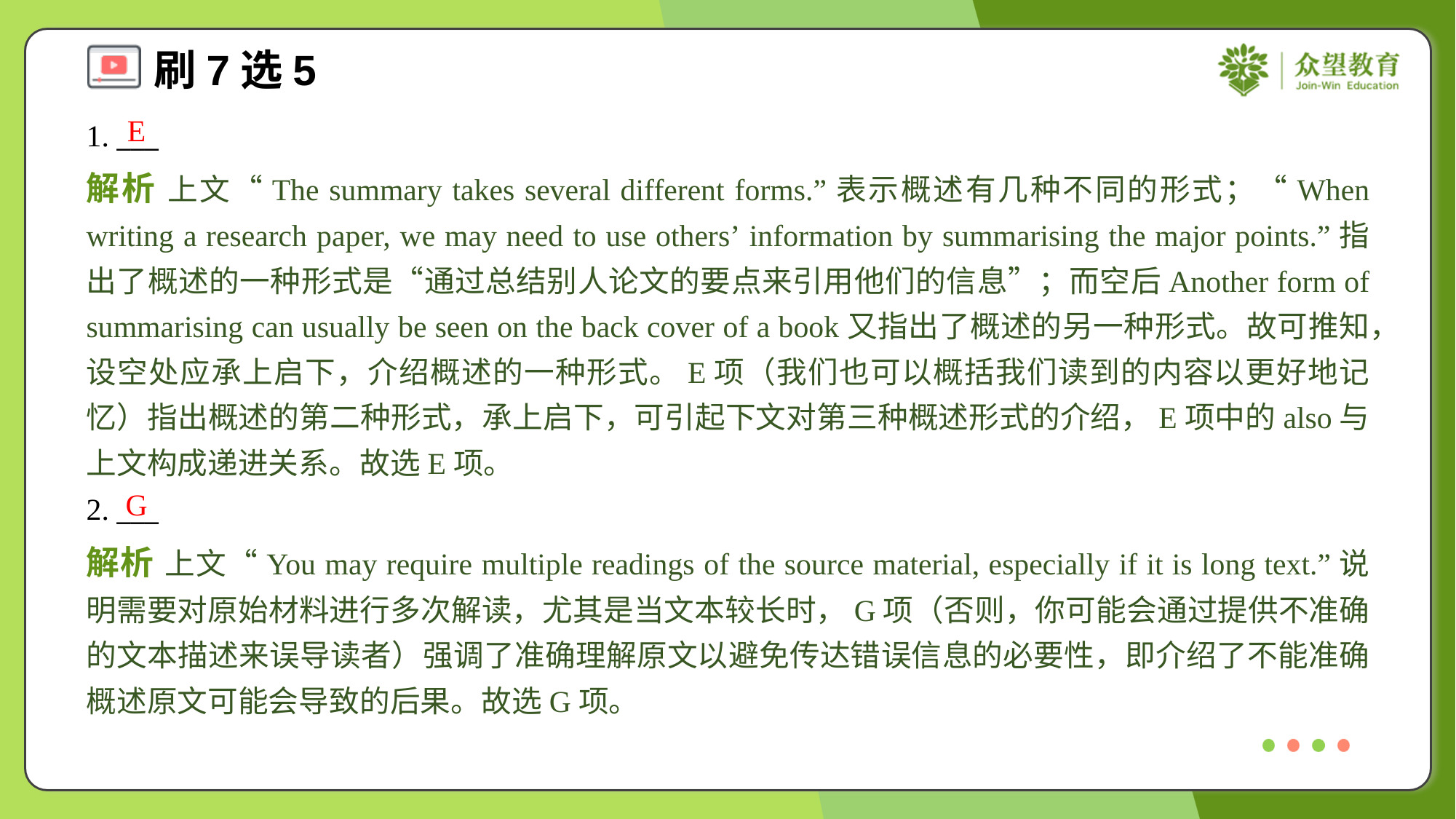

E
1. ___
解析 上文“The summary takes several different forms.”表示概述有几种不同的形式；“When writing a research paper, we may need to use others’ information by summarising the major points.”指出了概述的一种形式是“通过总结别人论文的要点来引用他们的信息”；而空后Another form of summarising can usually be seen on the back cover of a book又指出了概述的另一种形式。故可推知，设空处应承上启下，介绍概述的一种形式。E项（我们也可以概括我们读到的内容以更好地记忆）指出概述的第二种形式，承上启下，可引起下文对第三种概述形式的介绍，E项中的also与上文构成递进关系。故选E项。
G
2. ___
解析 上文“You may require multiple readings of the source material, especially if it is long text.”说明需要对原始材料进行多次解读，尤其是当文本较长时，G项（否则，你可能会通过提供不准确的文本描述来误导读者）强调了准确理解原文以避免传达错误信息的必要性，即介绍了不能准确概述原文可能会导致的后果。故选G项。